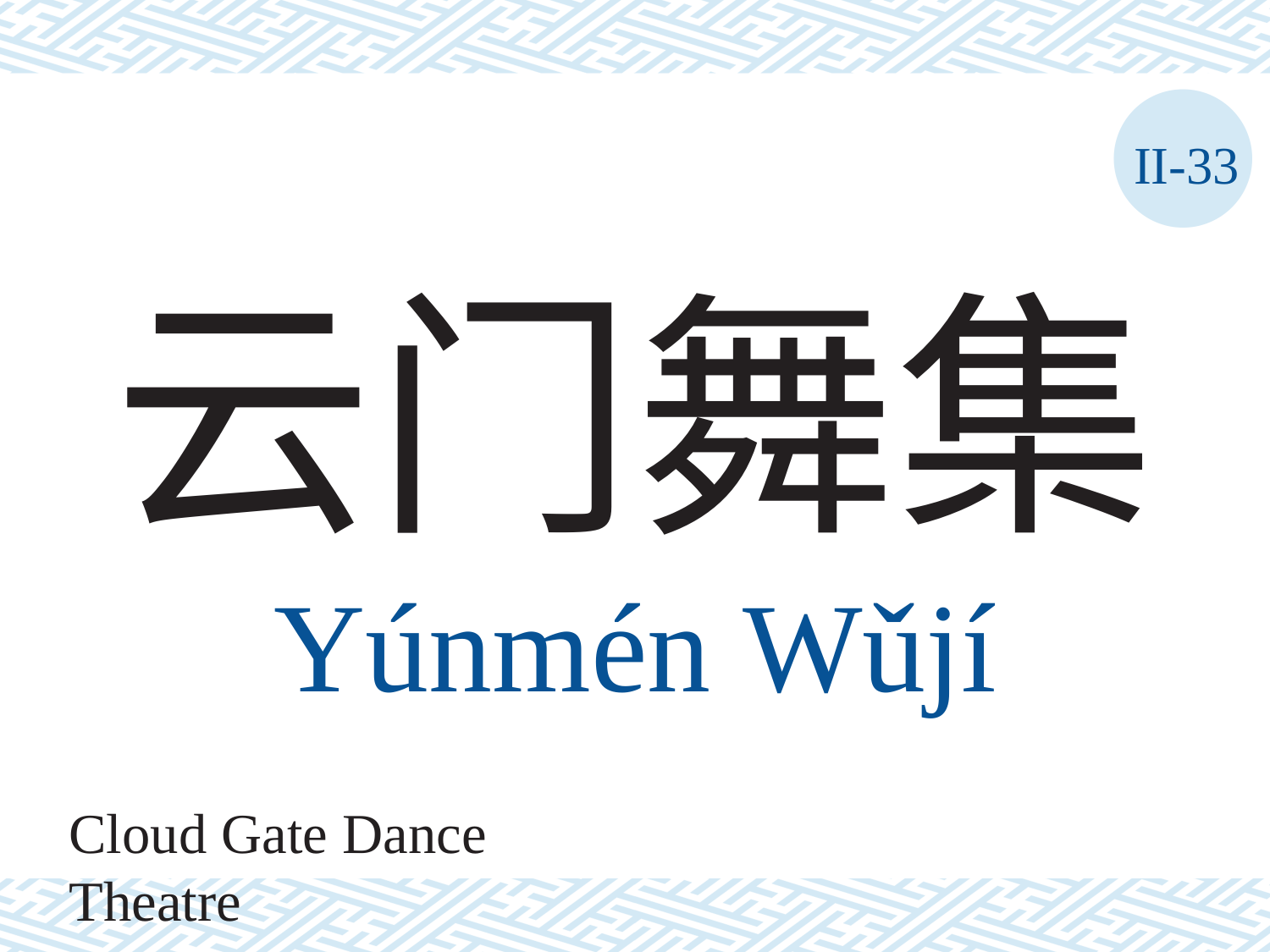

II-33
# 云门舞集 Yúnmén Wǔjí
Cloud Gate Dance Theatre